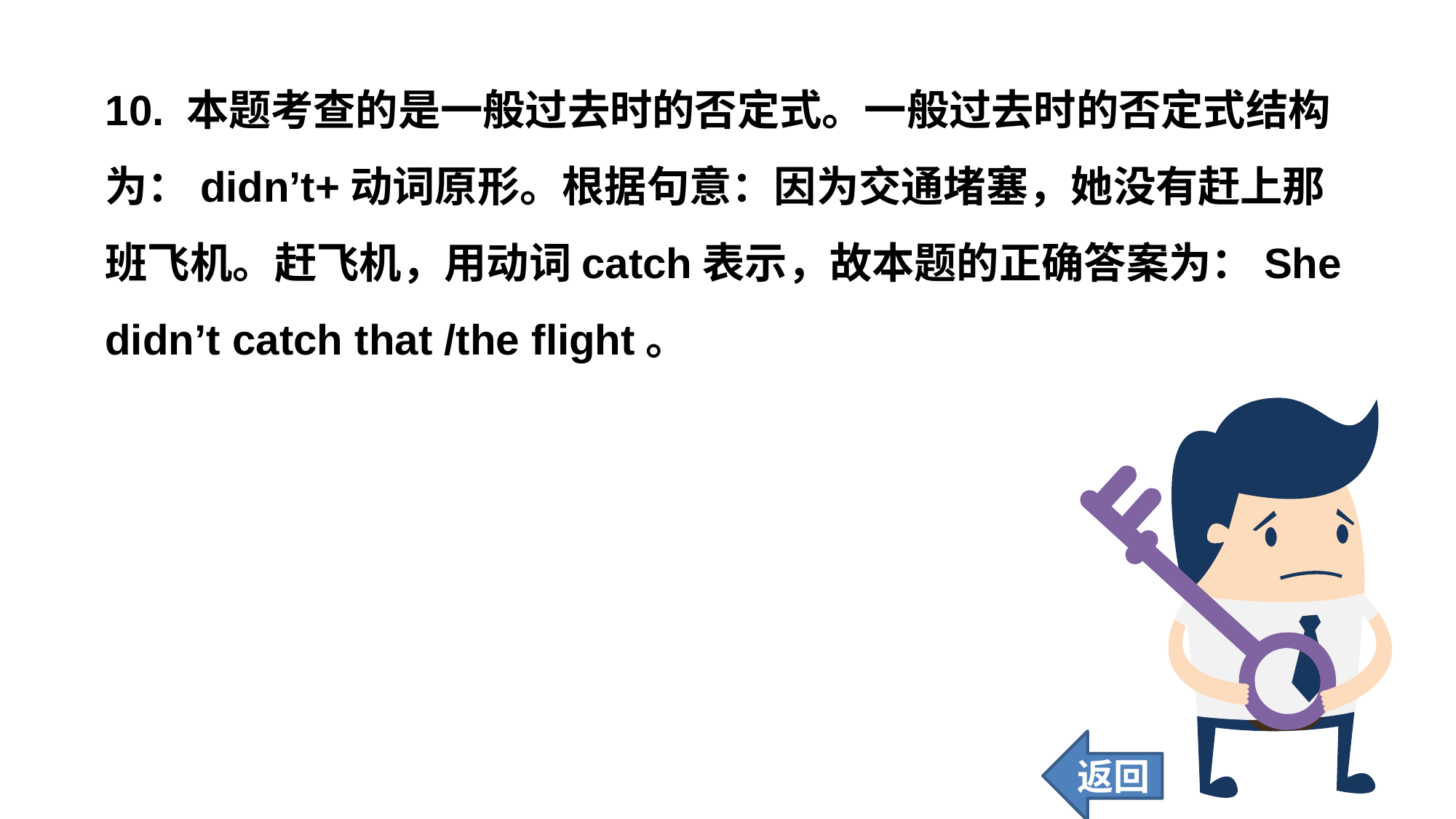

10. 本题考查的是一般过去时的否定式。一般过去时的否定式结构为：didn’t+动词原形。根据句意：因为交通堵塞，她没有赶上那班飞机。赶飞机，用动词catch表示，故本题的正确答案为：She didn’t catch that /the flight。

返回
150